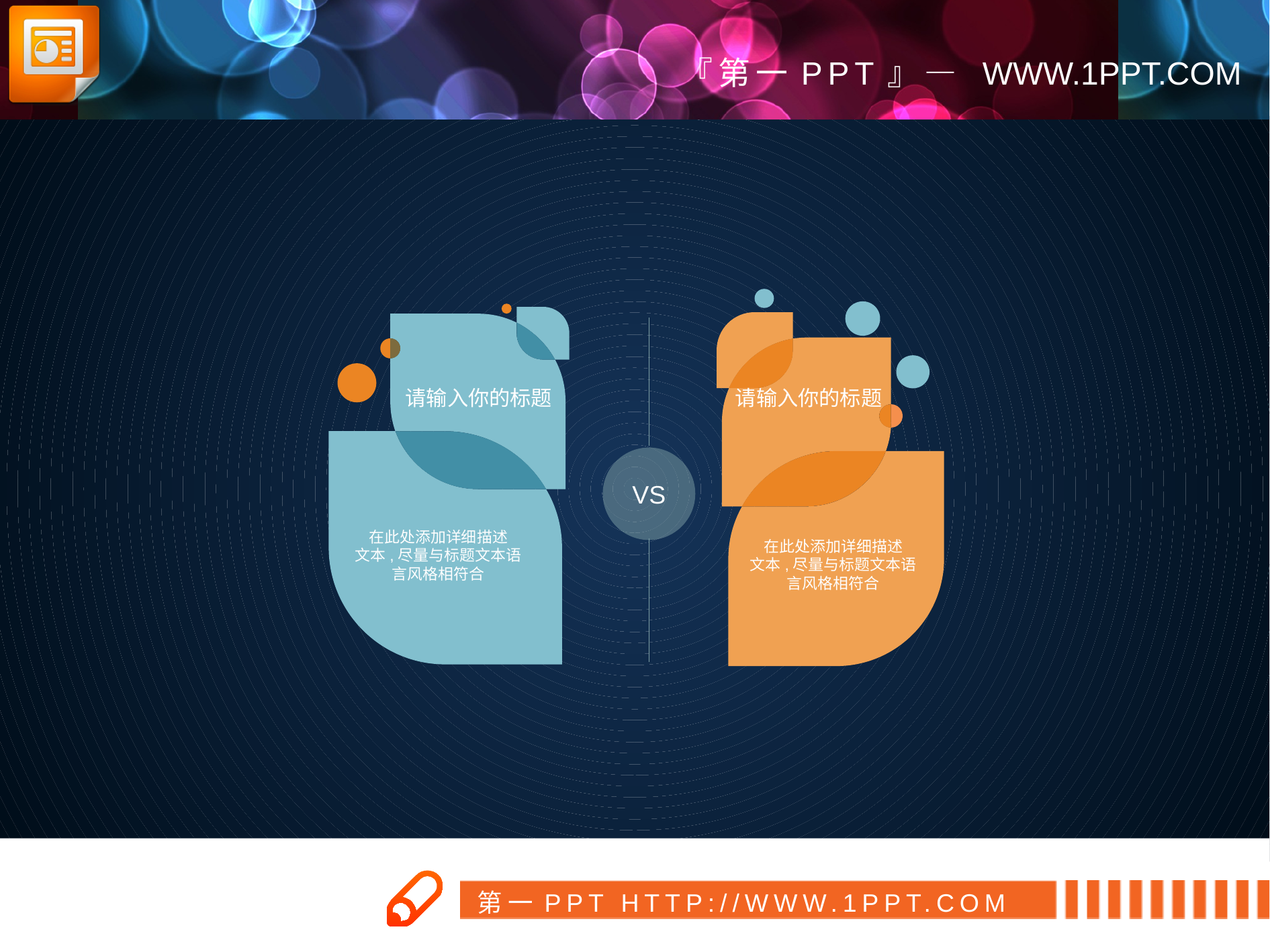

请输入你的标题
请输入你的标题
VS
在此处添加详细描述
文本,尽量与标题文本语
言风格相符合
在此处添加详细描述
文本,尽量与标题文本语
言风格相符合